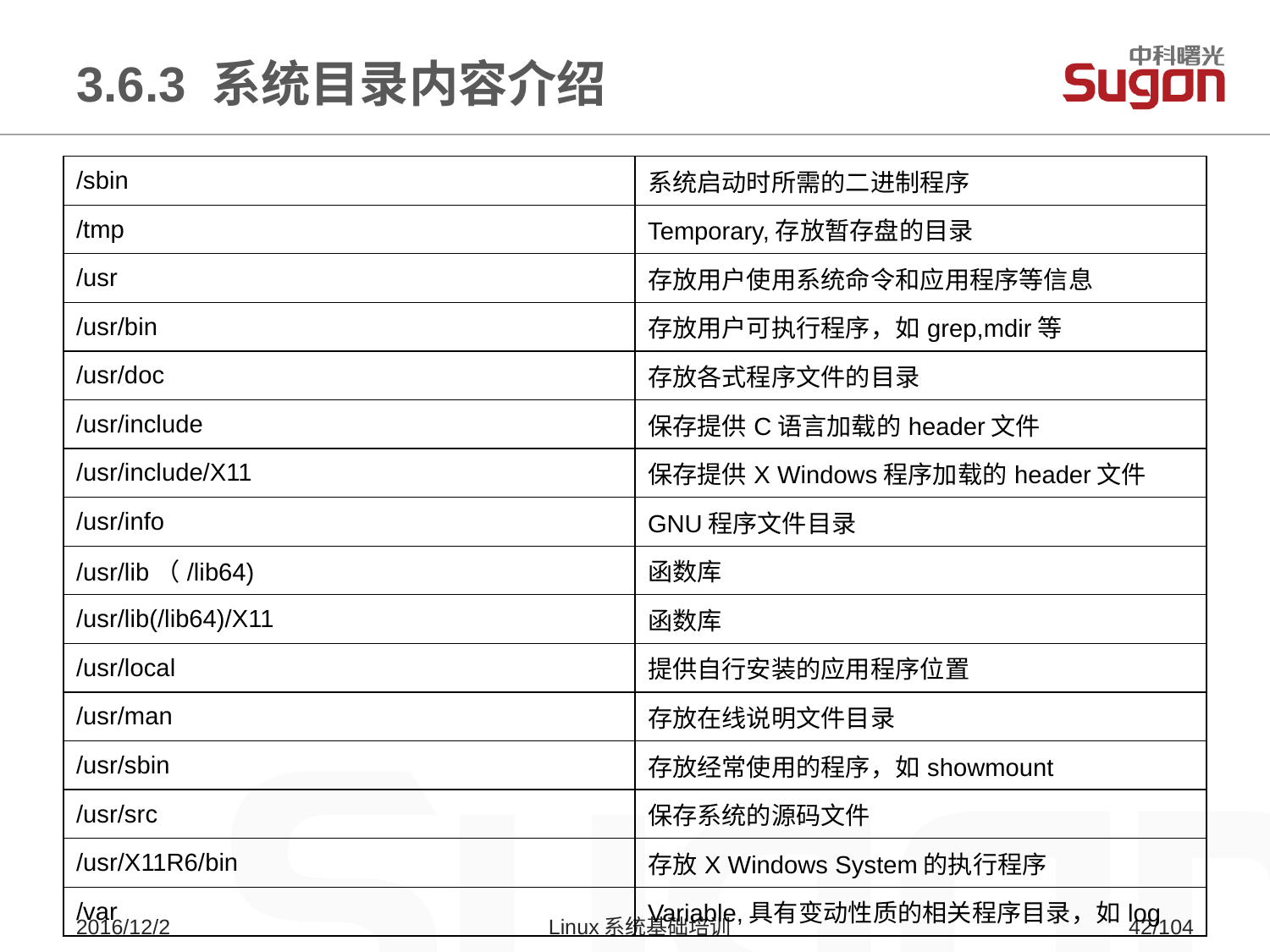

# 3.6.3 系统目录内容介绍
| /sbin | 系统启动时所需的二进制程序 |
| --- | --- |
| /tmp | Temporary,存放暂存盘的目录 |
| /usr | 存放用户使用系统命令和应用程序等信息 |
| /usr/bin | 存放用户可执行程序，如grep,mdir等 |
| /usr/doc | 存放各式程序文件的目录 |
| /usr/include | 保存提供C语言加载的header文件 |
| /usr/include/X11 | 保存提供X Windows程序加载的header文件 |
| /usr/info | GNU程序文件目录 |
| /usr/lib（/lib64) | 函数库 |
| /usr/lib(/lib64)/X11 | 函数库 |
| /usr/local | 提供自行安装的应用程序位置 |
| /usr/man | 存放在线说明文件目录 |
| /usr/sbin | 存放经常使用的程序，如showmount |
| /usr/src | 保存系统的源码文件 |
| /usr/X11R6/bin | 存放X Windows System的执行程序 |
| /var | Variable,具有变动性质的相关程序目录，如log |